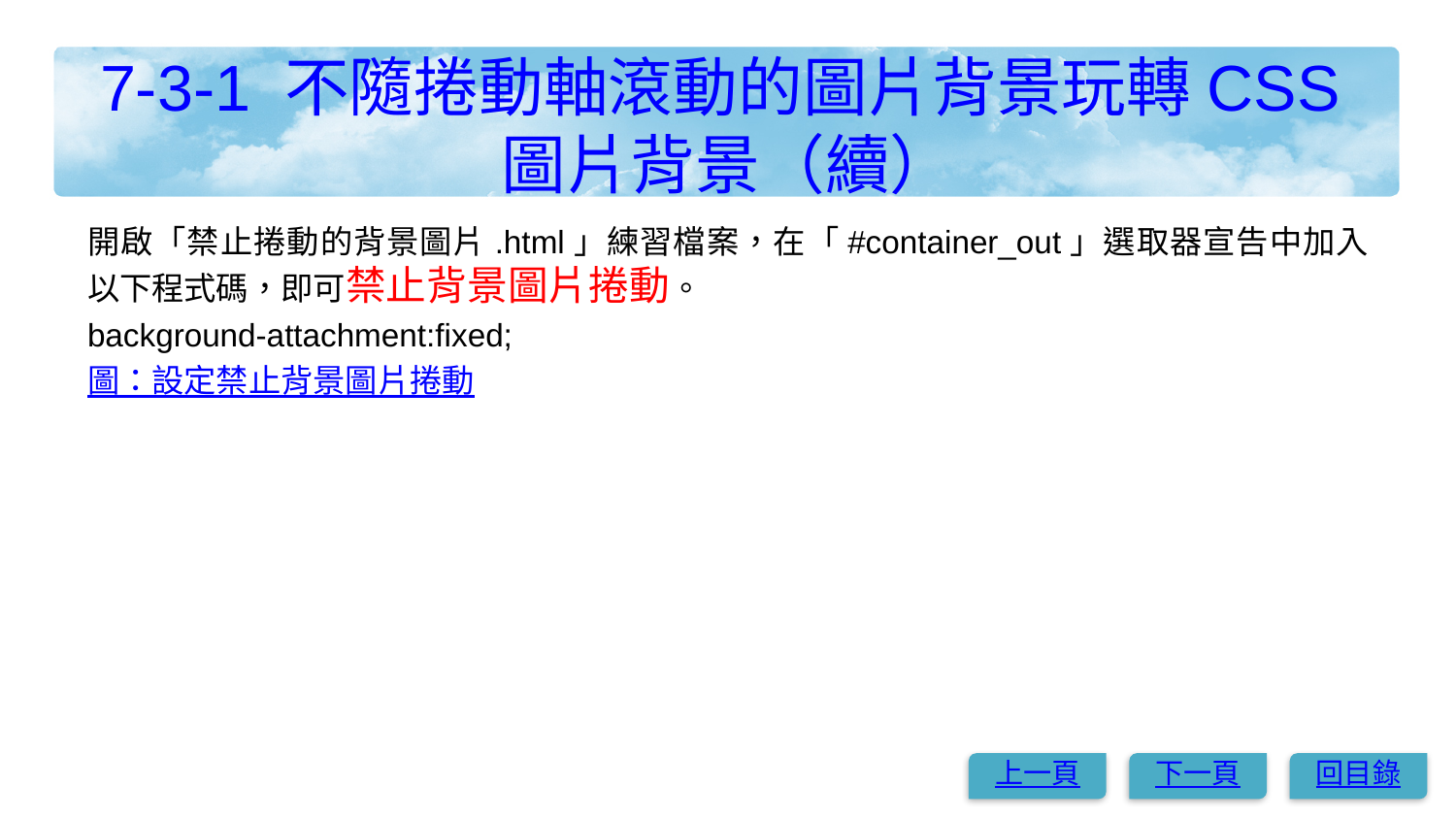

# 7-3-1 不隨捲動軸滾動的圖片背景玩轉CSS圖片背景（續）
開啟「禁止捲動的背景圖片.html」練習檔案，在「#container_out」選取器宣告中加入以下程式碼，即可禁止背景圖片捲動。
background-attachment:fixed;
圖：設定禁止背景圖片捲動
上一頁
下一頁
回目錄